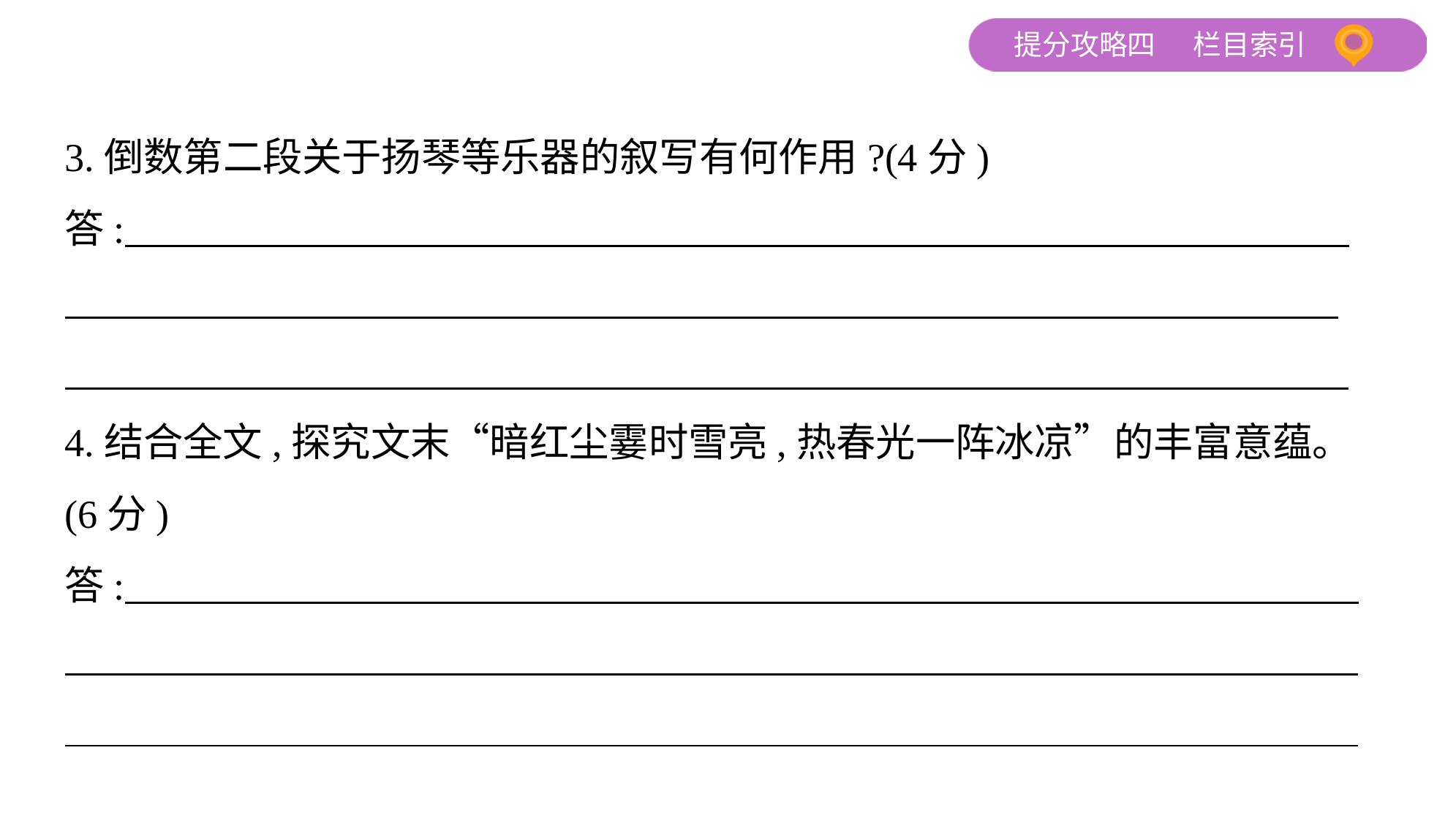

3.倒数第二段关于扬琴等乐器的叙写有何作用?(4分)
答:

4.结合全文,探究文末“暗红尘霎时雪亮,热春光一阵冰凉”的丰富意蕴。
(6分)
答: